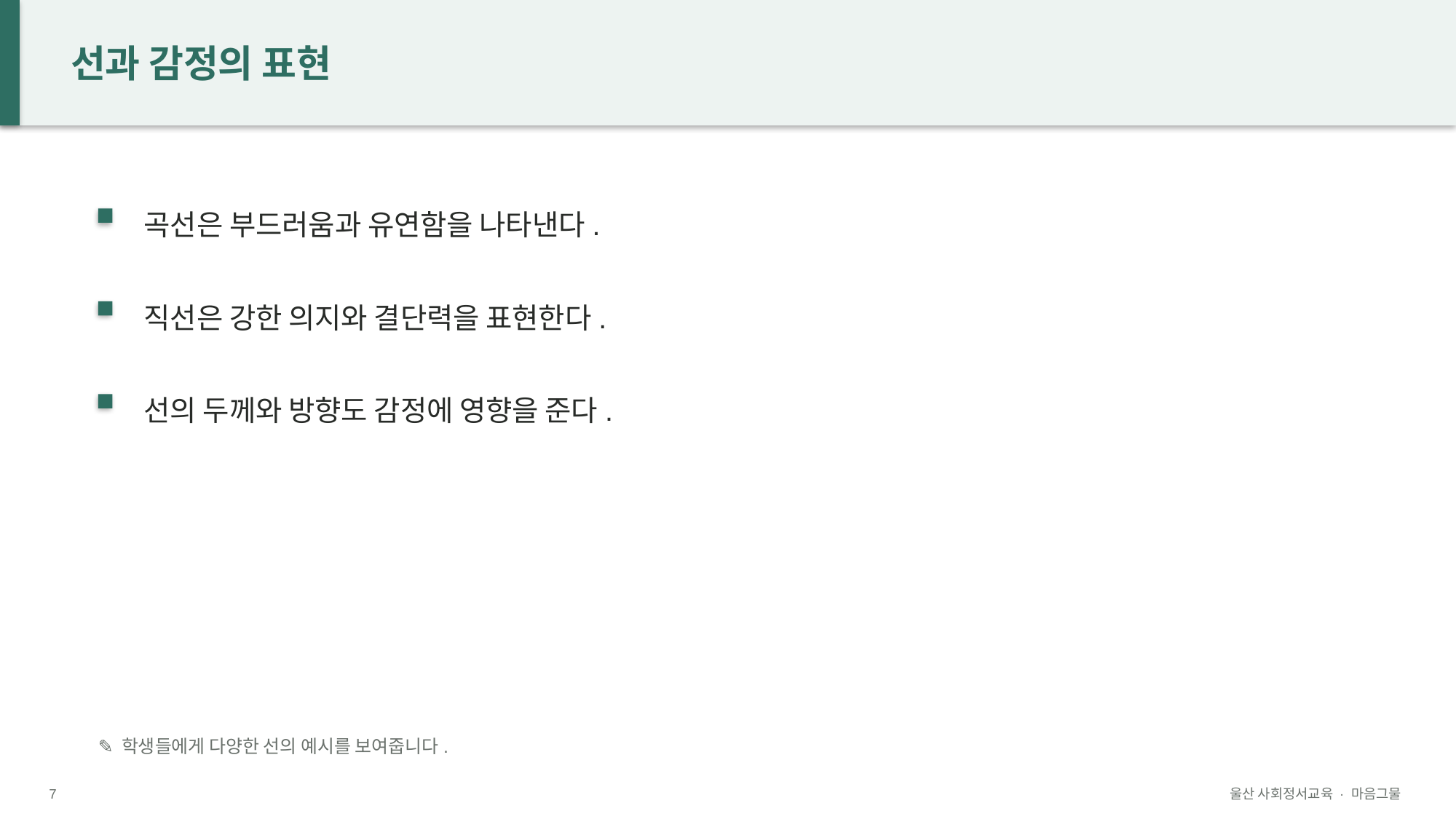

선과 감정의 표현
곡선은 부드러움과 유연함을 나타낸다.

직선은 강한 의지와 결단력을 표현한다.

선의 두께와 방향도 감정에 영향을 준다.

✎ 학생들에게 다양한 선의 예시를 보여줍니다.
7
울산 사회정서교육 · 마음그물